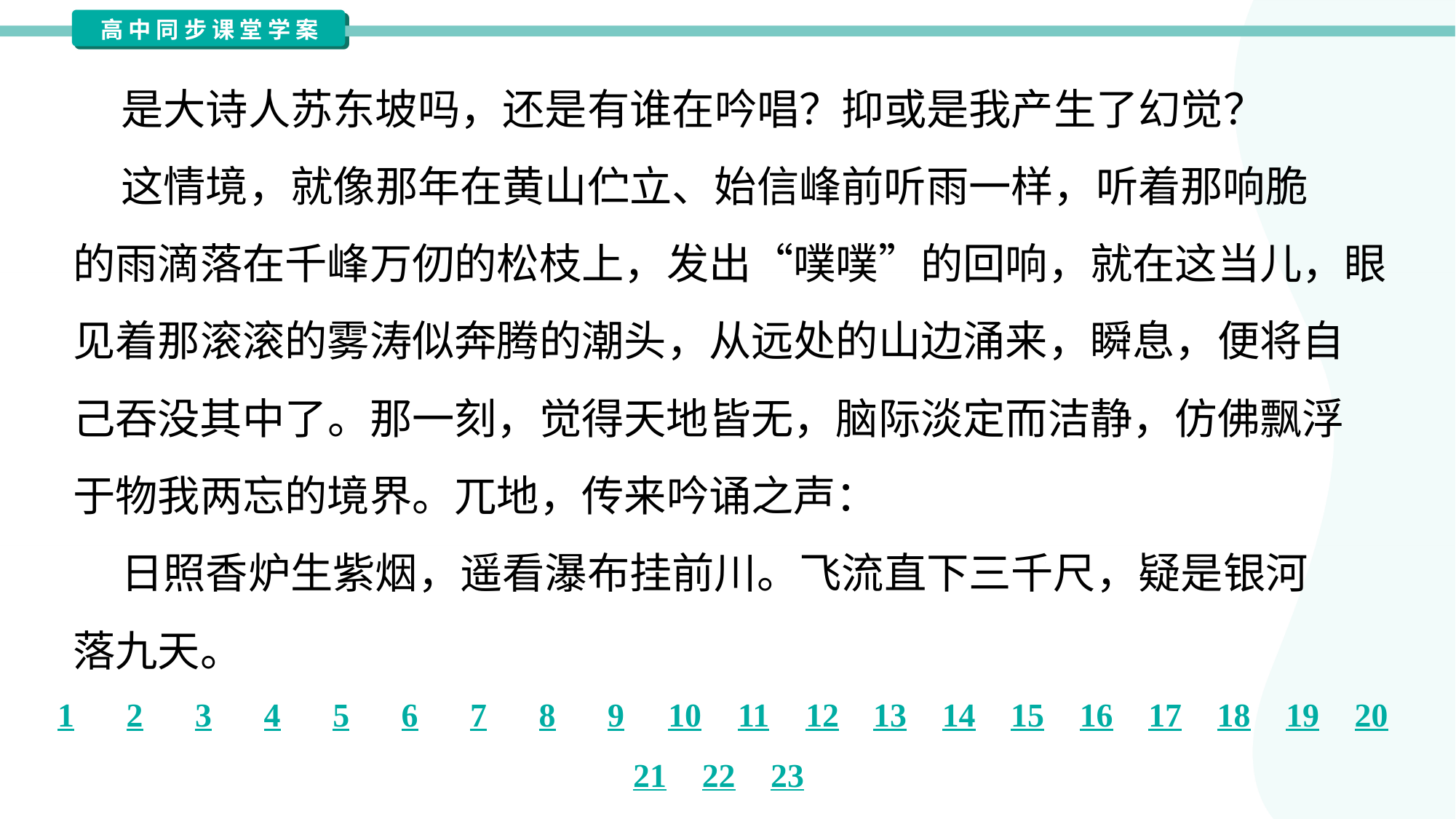

是大诗人苏东坡吗，还是有谁在吟唱？抑或是我产生了幻觉？
    这情境，就像那年在黄山伫立、始信峰前听雨一样，听着那响脆
的雨滴落在千峰万仞的松枝上，发出“噗噗”的回响，就在这当儿，眼
见着那滚滚的雾涛似奔腾的潮头，从远处的山边涌来，瞬息，便将自
己吞没其中了。那一刻，觉得天地皆无，脑际淡定而洁静，仿佛飘浮
于物我两忘的境界。兀地，传来吟诵之声：
    日照香炉生紫烟，遥看瀑布挂前川。飞流直下三千尺，疑是银河
落九天。